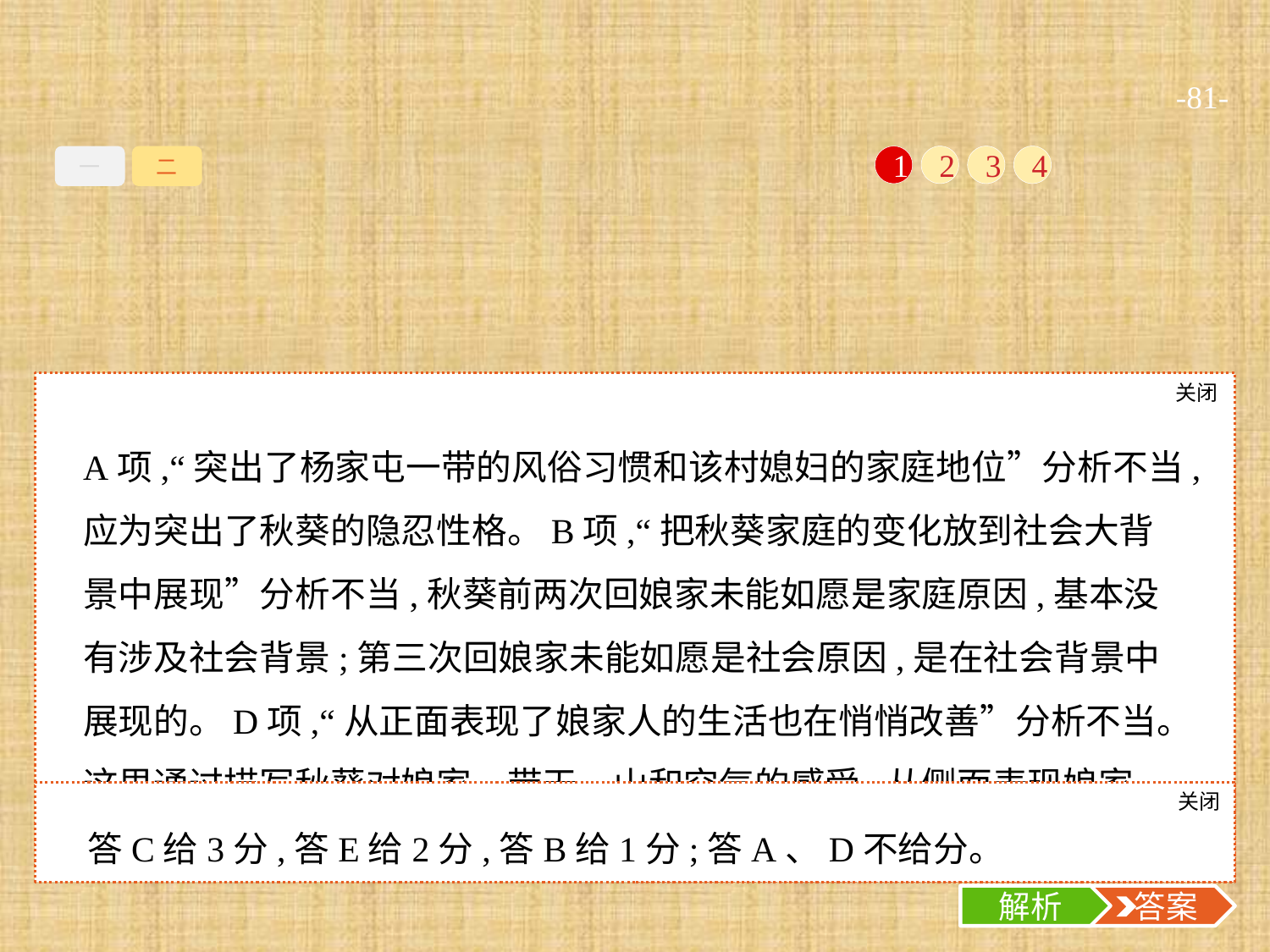

-81-
一
二
1
2
3
4

关闭
解析

A项,“突出了杨家屯一带的风俗习惯和该村媳妇的家庭地位”分析不当,应为突出了秋葵的隐忍性格。B项,“把秋葵家庭的变化放到社会大背景中展现”分析不当,秋葵前两次回娘家未能如愿是家庭原因,基本没有涉及社会背景;第三次回娘家未能如愿是社会原因,是在社会背景中展现的。D项,“从正面表现了娘家人的生活也在悄悄改善”分析不当。这里通过描写秋葵对娘家一带天、山和空气的感受,从侧面表现娘家一带人们的生活也在悄悄改善。
E.篇末描写娘家“一缕炊烟那么白那么亮那么纯朴那么亲切地向着满天的彩霞袅袅腾腾地飘着”,表现出秋葵看见娘家后感到满目的熟悉与亲切。
关闭

解析
  答案

答C给3分,答E给2分,答B给1分;答A、D不给分。
解析
  答案